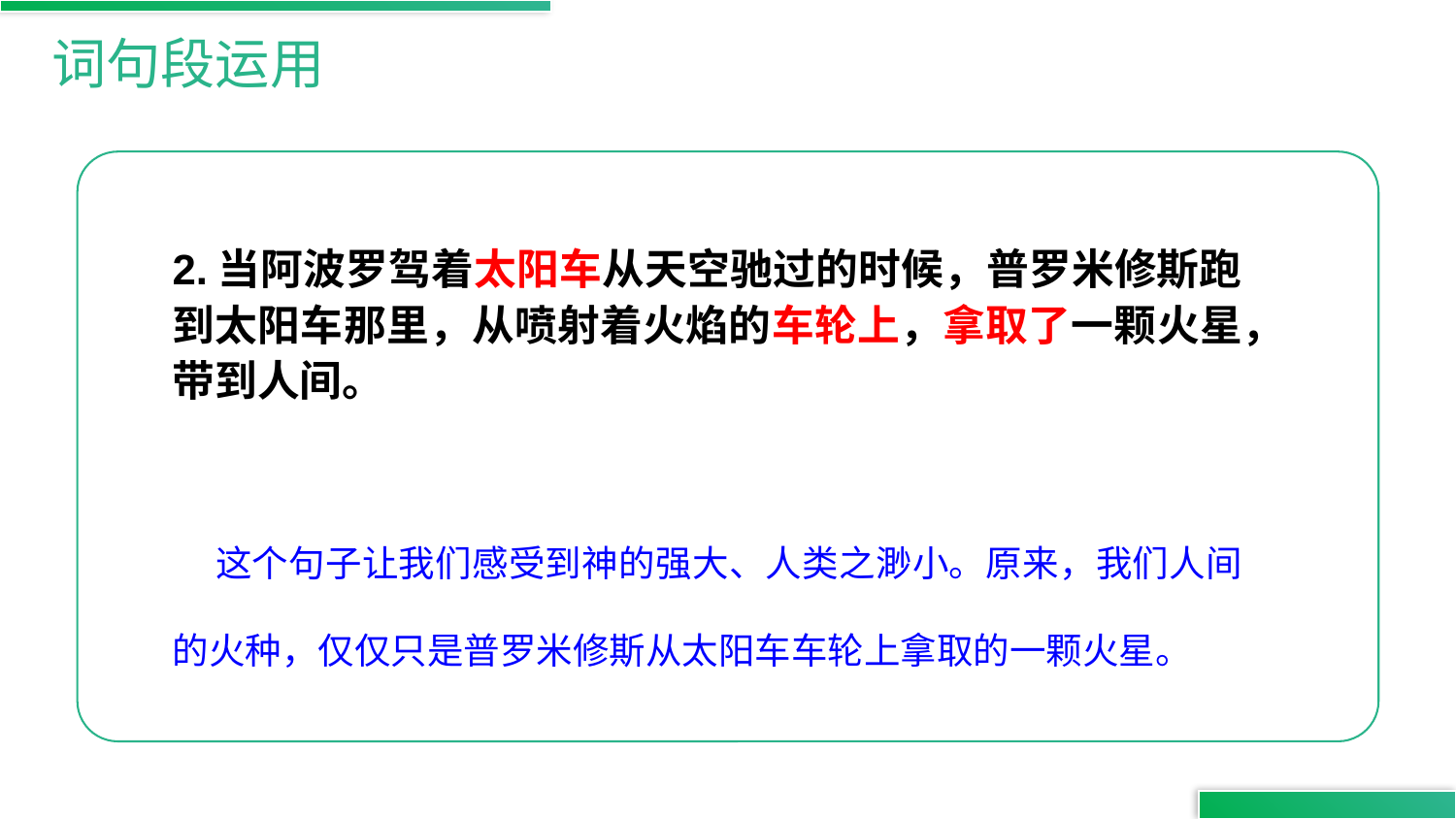

词句段运用
2.当阿波罗驾着太阳车从天空驰过的时候，普罗米修斯跑到太阳车那里，从喷射着火焰的车轮上，拿取了一颗火星，带到人间。
    这个句子让我们感受到神的强大、人类之渺小。原来，我们人间的火种，仅仅只是普罗米修斯从太阳车车轮上拿取的一颗火星。